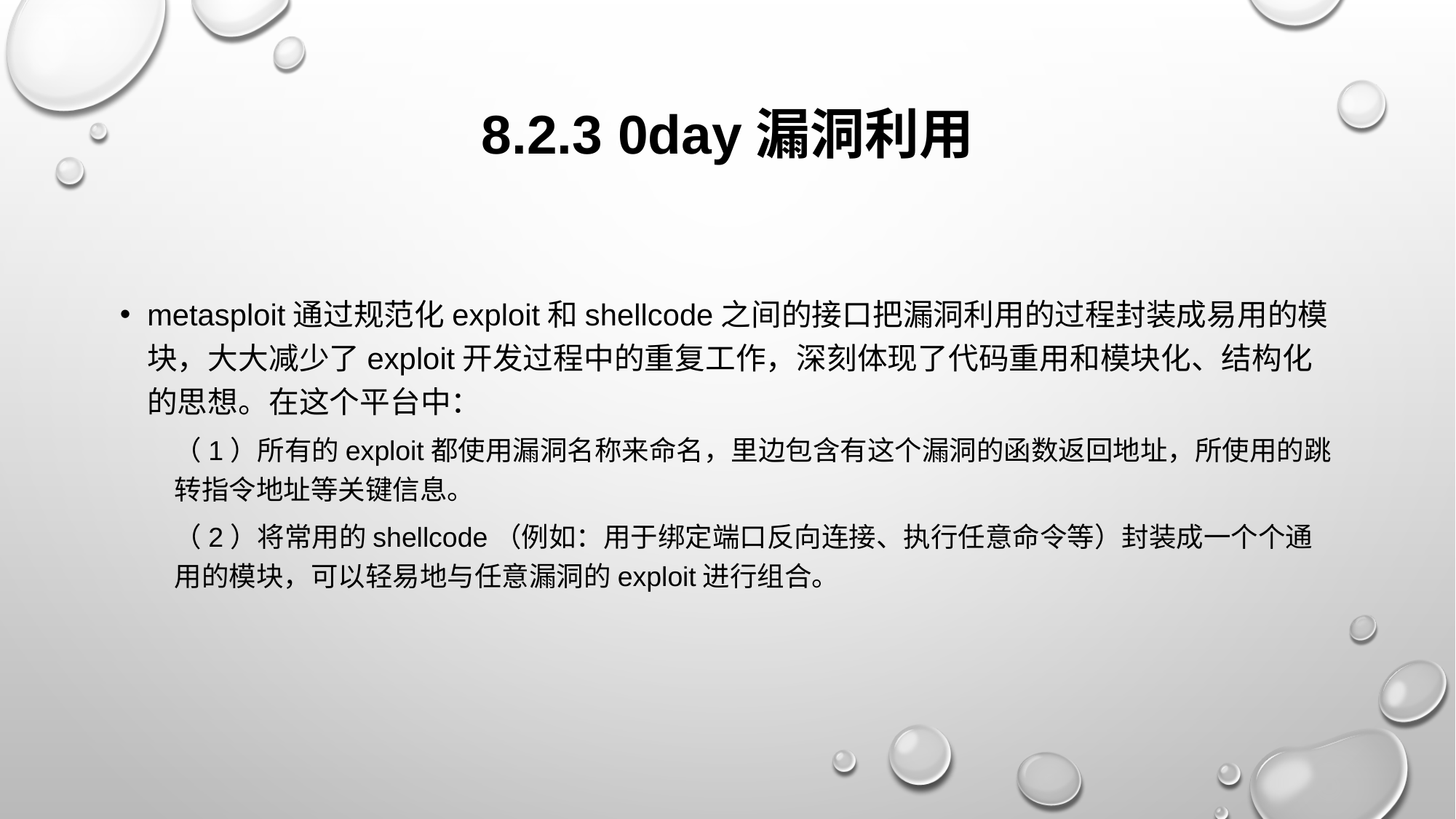

# 8.2.3 0day漏洞利用
metasploit通过规范化exploit和shellcode之间的接口把漏洞利用的过程封装成易用的模块，大大减少了exploit开发过程中的重复工作，深刻体现了代码重用和模块化、结构化的思想。在这个平台中：
（1）所有的exploit都使用漏洞名称来命名，里边包含有这个漏洞的函数返回地址，所使用的跳转指令地址等关键信息。
（2）将常用的shellcode（例如：用于绑定端口反向连接、执行任意命令等）封装成一个个通用的模块，可以轻易地与任意漏洞的exploit进行组合。